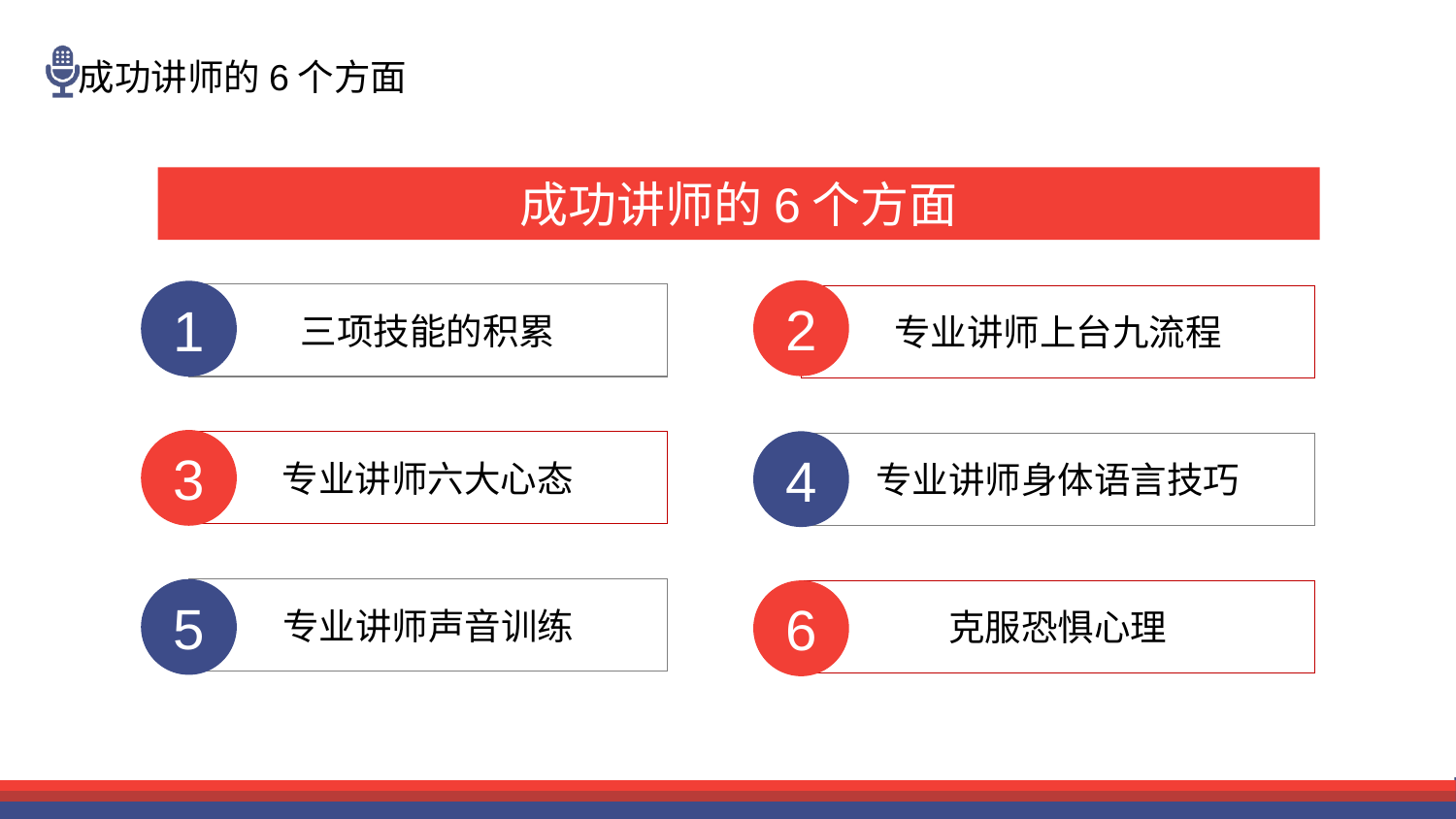

成功讲师的6个方面
2
专业讲师上台九流程
1
三项技能的积累
3
专业讲师六大心态
4
专业讲师身体语言技巧
5
专业讲师声音训练
6
克服恐惧心理